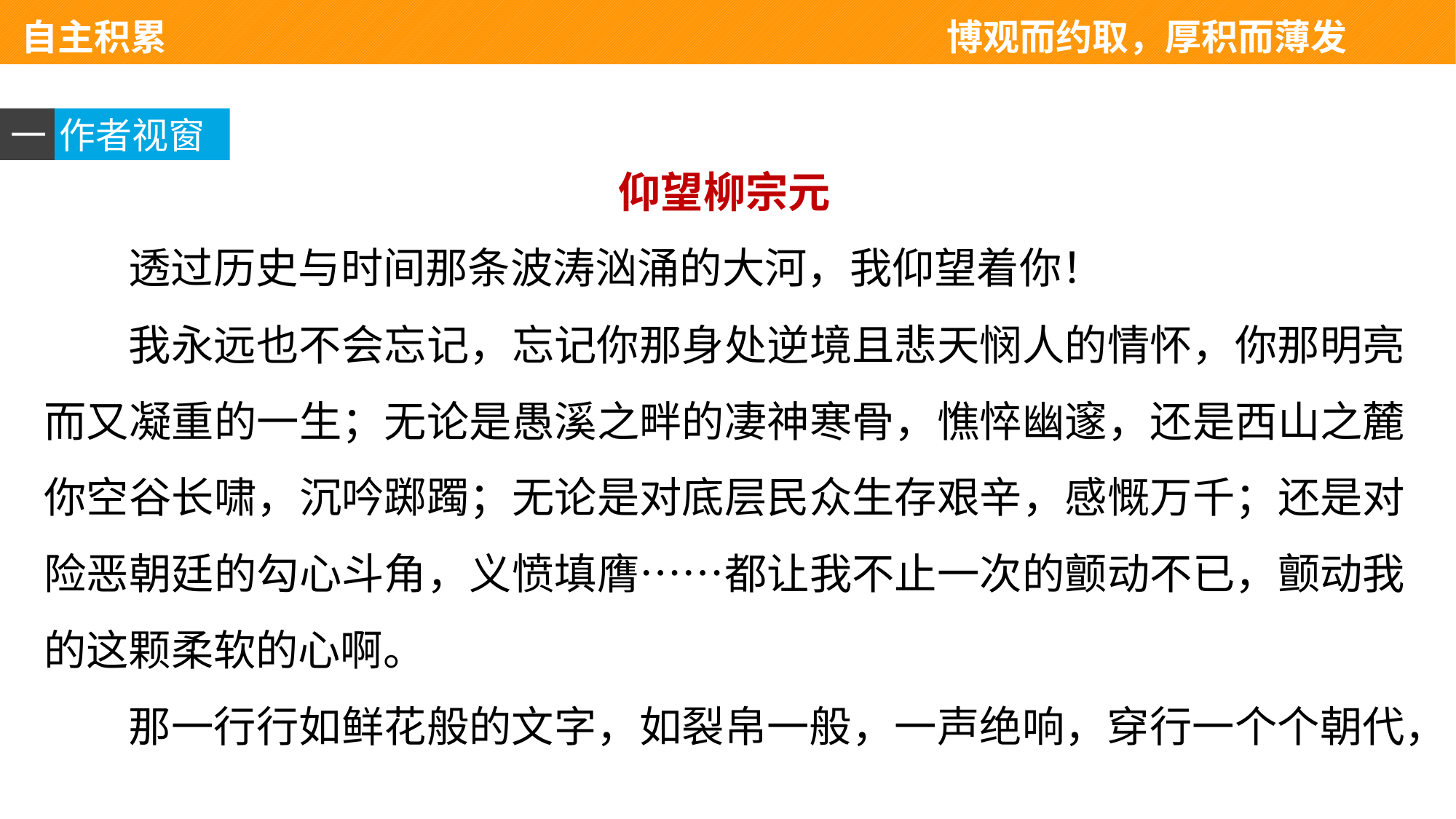

自主积累                                 　　　　　　　　　　　　　　博观而约取，厚积而薄发
一
作者视窗
仰望柳宗元
透过历史与时间那条波涛汹涌的大河，我仰望着你！
我永远也不会忘记，忘记你那身处逆境且悲天悯人的情怀，你那明亮而又凝重的一生；无论是愚溪之畔的凄神寒骨，憔悴幽邃，还是西山之麓你空谷长啸，沉吟踯躅；无论是对底层民众生存艰辛，感慨万千；还是对险恶朝廷的勾心斗角，义愤填膺……都让我不止一次的颤动不已，颤动我的这颗柔软的心啊。
那一行行如鲜花般的文字，如裂帛一般，一声绝响，穿行一个个朝代，